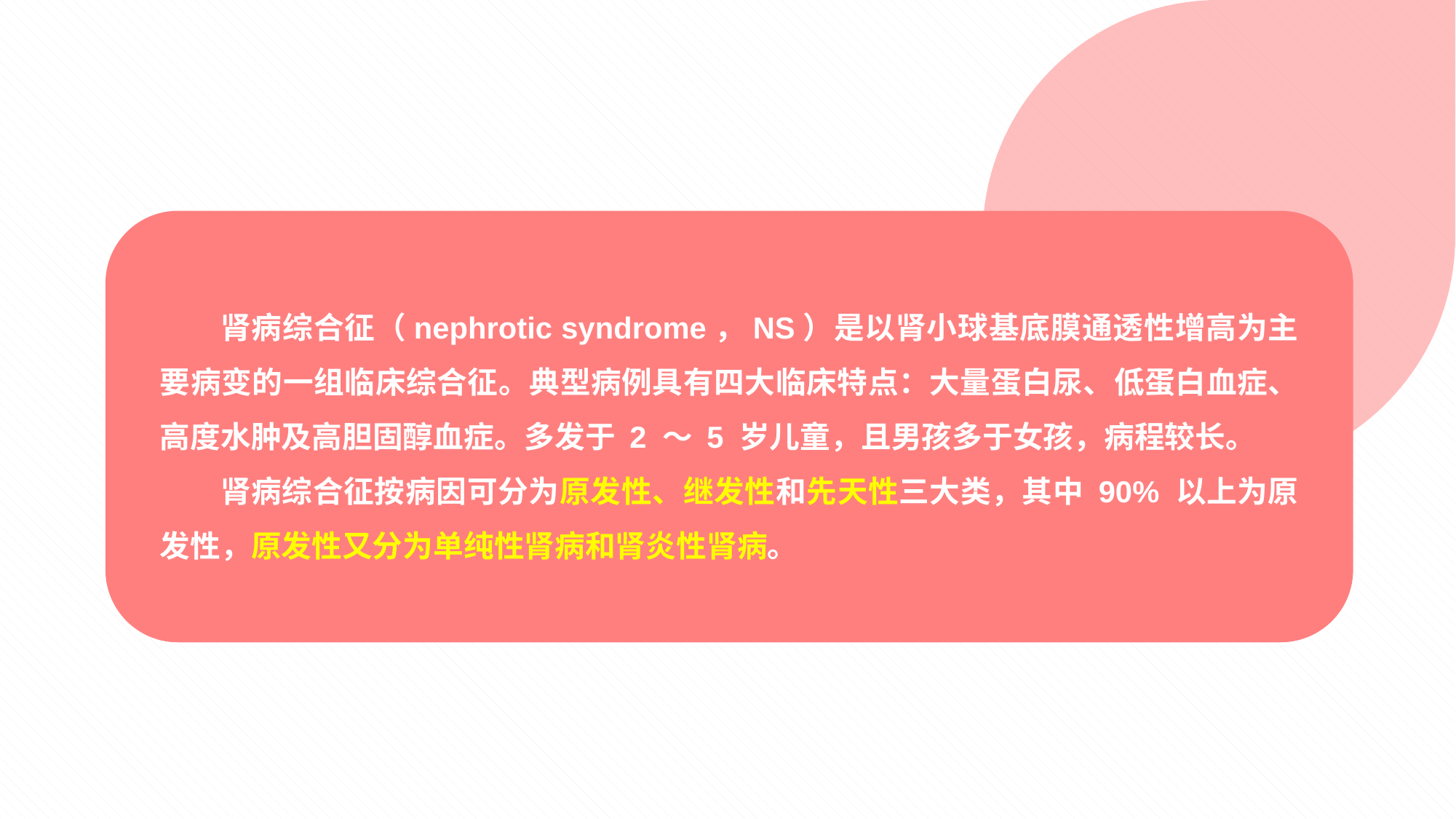

肾病综合征（nephrotic syndrome，NS）是以肾小球基底膜通透性增高为主要病变的一组临床综合征。典型病例具有四大临床特点：大量蛋白尿、低蛋白血症、高度水肿及高胆固醇血症。多发于 2 ～ 5 岁儿童，且男孩多于女孩，病程较长。
肾病综合征按病因可分为原发性、继发性和先天性三大类，其中 90% 以上为原发性，原发性又分为单纯性肾病和肾炎性肾病。